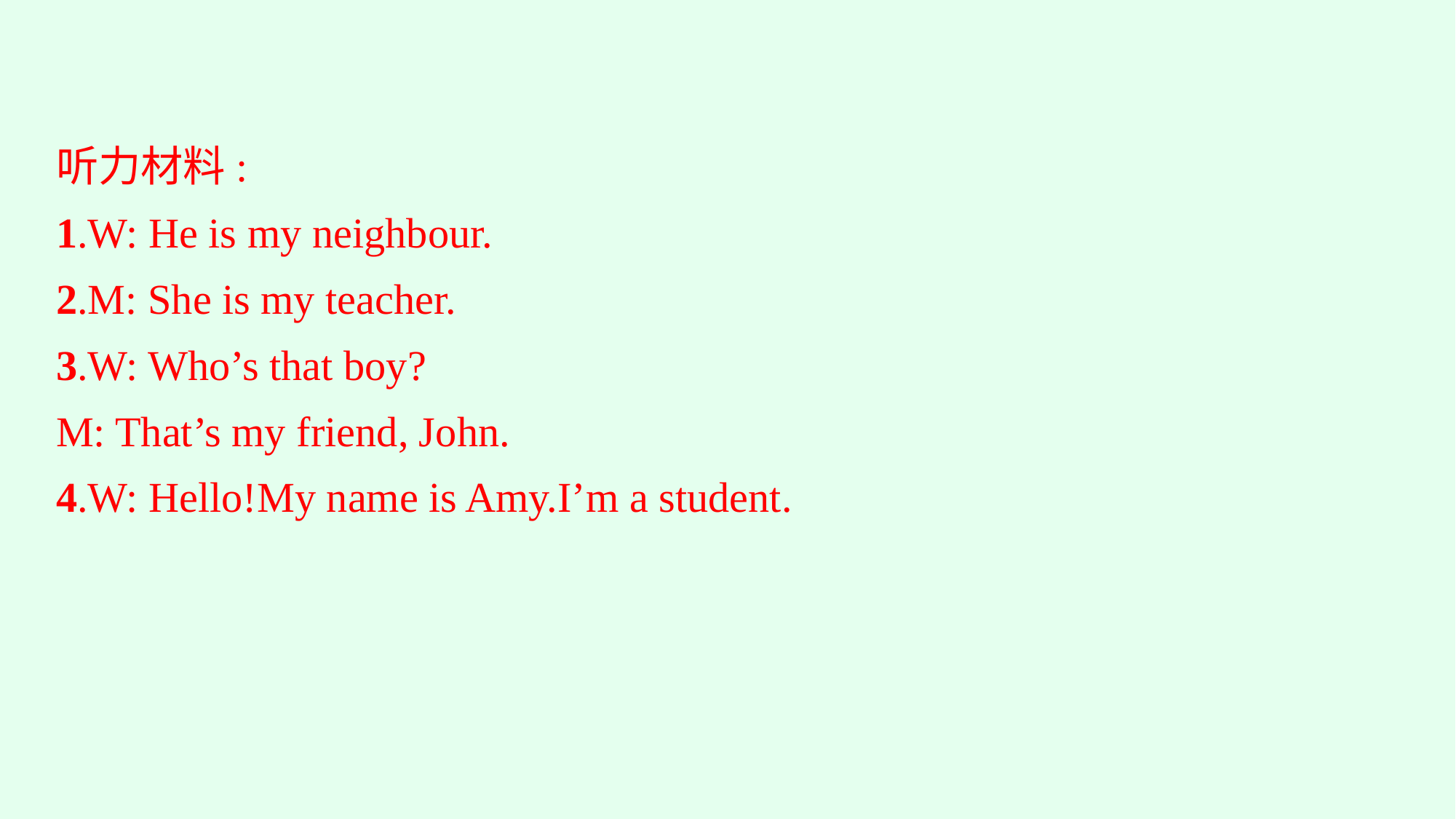

听力材料:
1.W: He is my neighbour.
2.M: She is my teacher.
3.W: Who’s that boy?
M: That’s my friend, John.
4.W: Hello!My name is Amy.I’m a student.